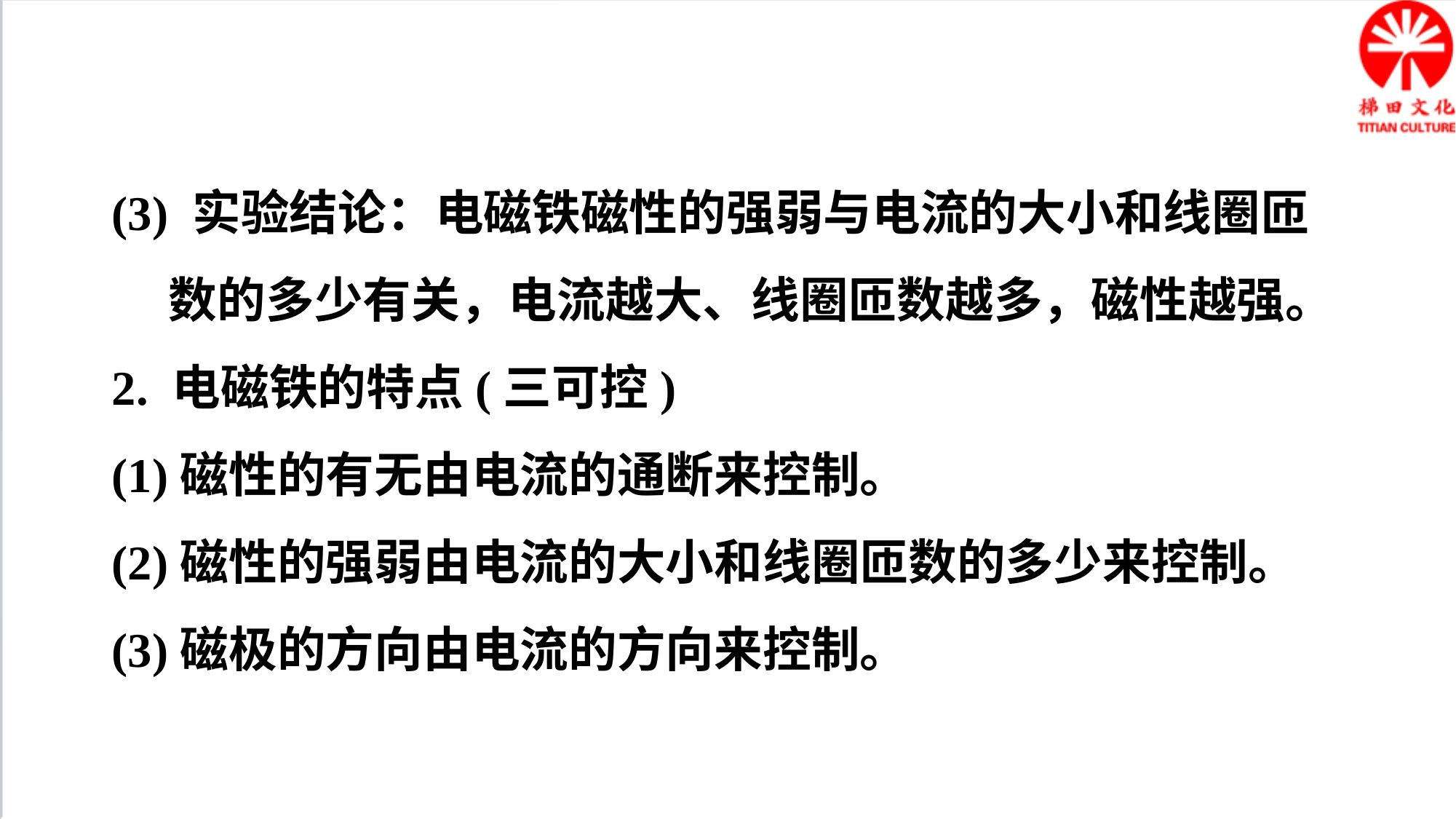

(3) 实验结论：电磁铁磁性的强弱与电流的大小和线圈匝数的多少有关，电流越大、线圈匝数越多，磁性越强。
2. 电磁铁的特点(三可控)
(1)磁性的有无由电流的通断来控制。
(2)磁性的强弱由电流的大小和线圈匝数的多少来控制。
(3)磁极的方向由电流的方向来控制。